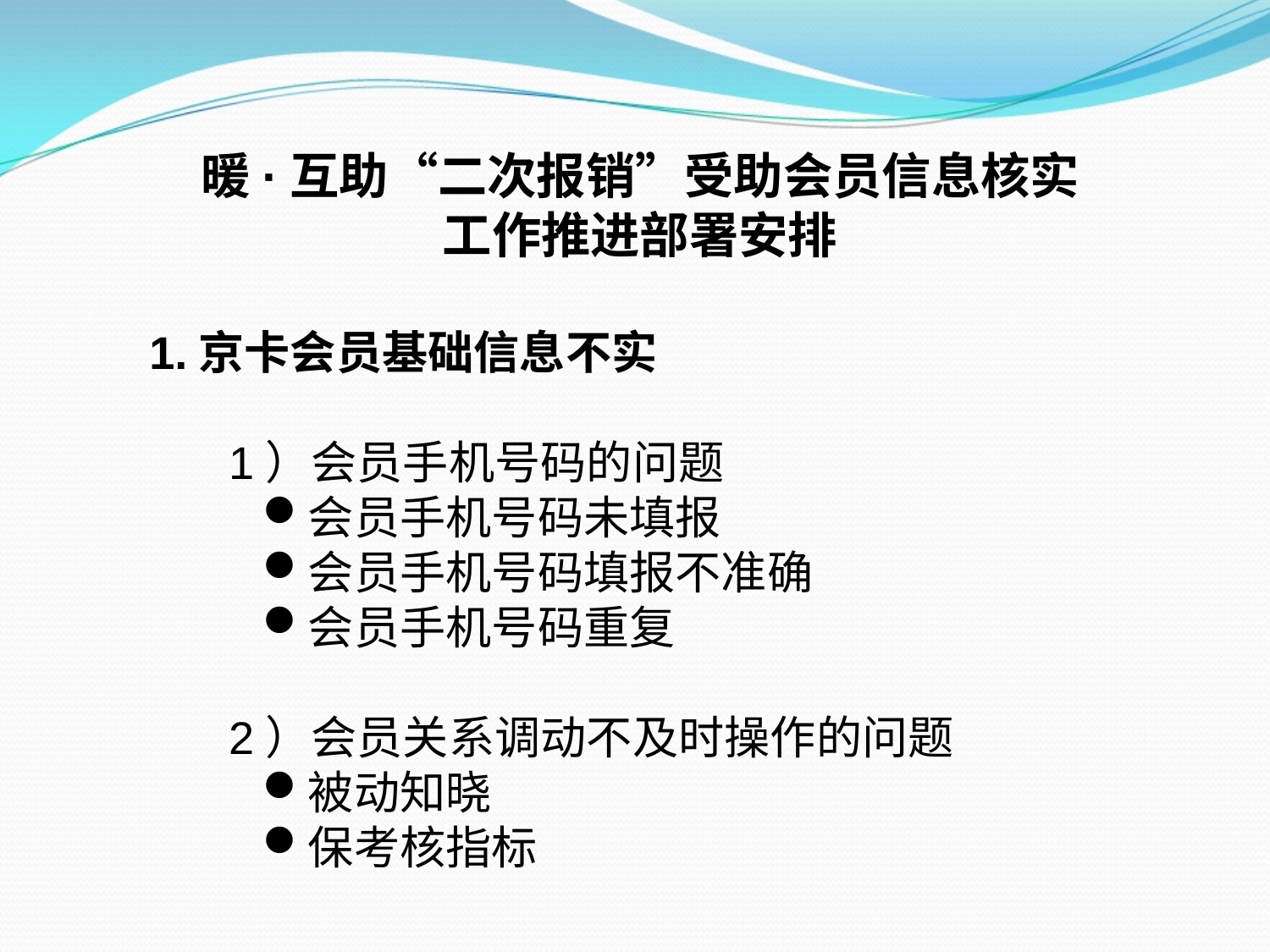

暖·互助“二次报销”受助会员信息核实
工作推进部署安排
    1.京卡会员基础信息不实

	1）会员手机号码的问题
会员手机号码未填报
会员手机号码填报不准确
会员手机号码重复

	2）会员关系调动不及时操作的问题
被动知晓
保考核指标